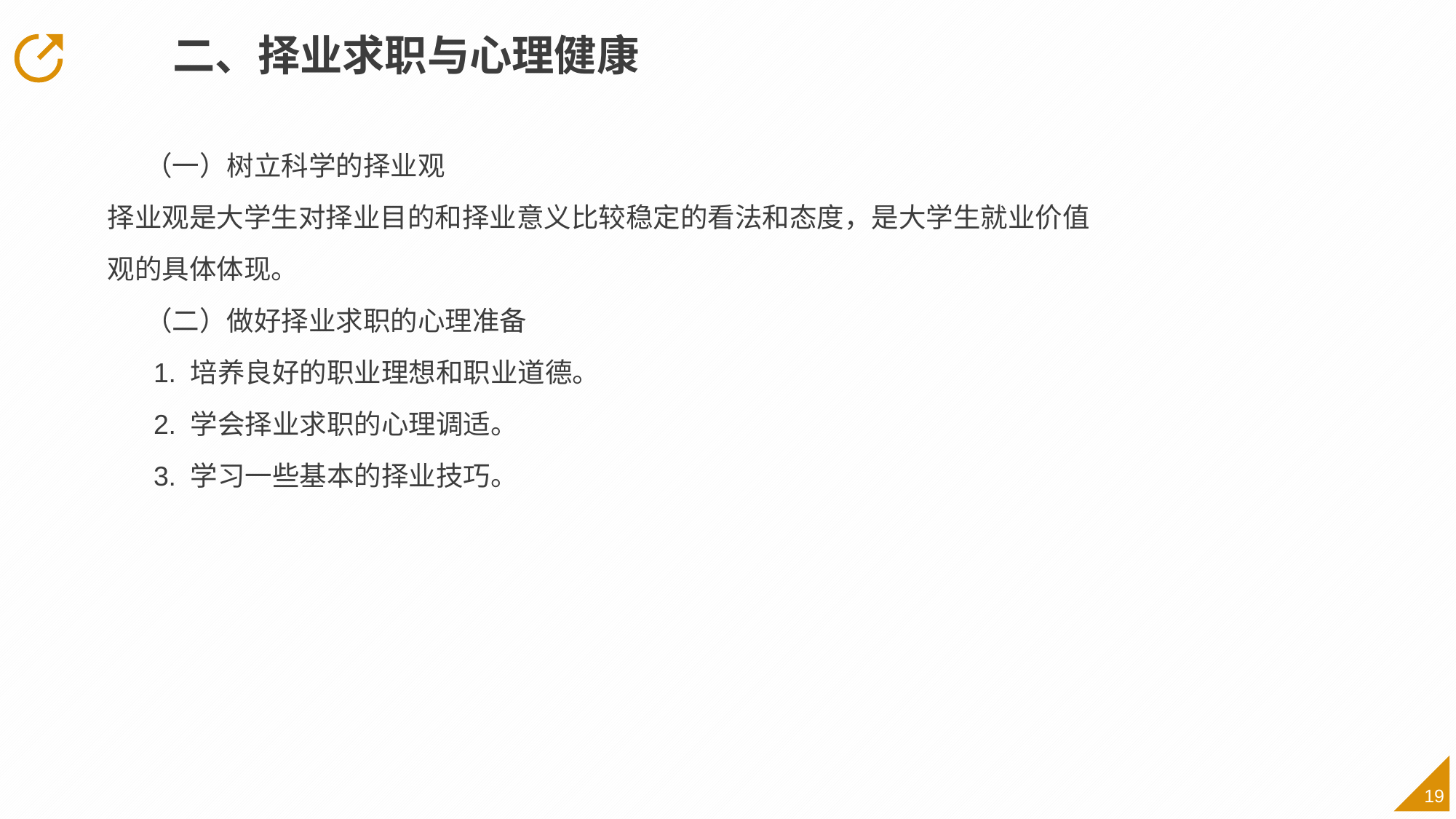

二、择业求职与心理健康

     （一）树立科学的择业观
择业观是大学生对择业目的和择业意义比较稳定的看法和态度，是大学生就业价值
观的具体体现。
     （二）做好择业求职的心理准备
      1. 培养良好的职业理想和职业道德。
      2. 学会择业求职的心理调适。
      3. 学习一些基本的择业技巧。